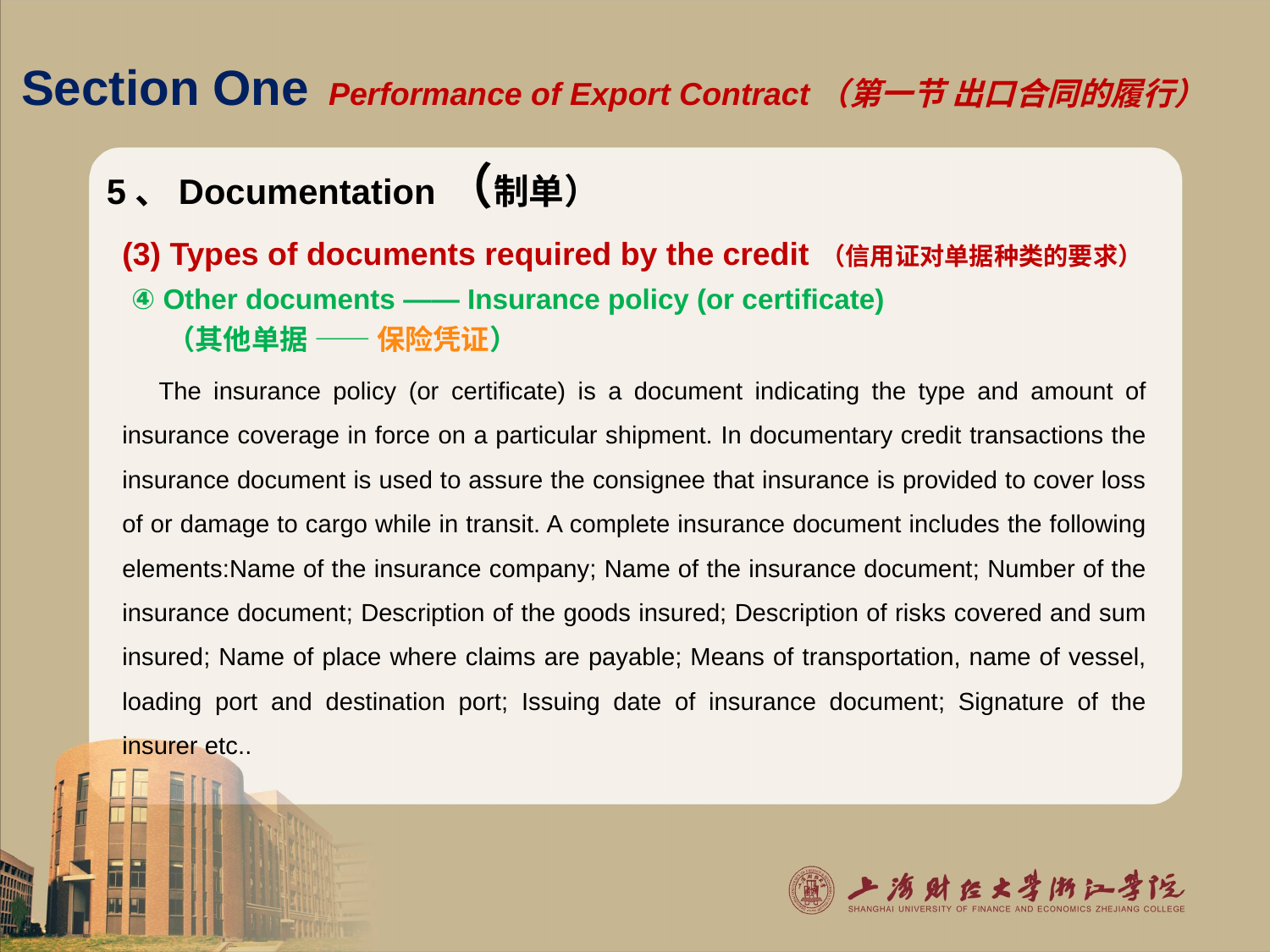

# Section One  Performance of Export Contract（第一节 出口合同的履行）
5、Documentation（制单）
(3) Types of documents required by the credit  （信用证对单据种类的要求）
 ④ Other documents —— Insurance policy (or certificate)
      （其他单据 —— 保险凭证）
   The insurance policy (or certificate) is a document indicating the type and amount of insurance coverage in force on a particular shipment. In documentary credit transactions the insurance document is used to assure the consignee that insurance is provided to cover loss of or damage to cargo while in transit. A complete insurance document includes the following elements:Name of the insurance company; Name of the insurance document; Number of the insurance document; Description of the goods insured; Description of risks covered and sum insured; Name of place where claims are payable; Means of transportation, name of vessel, loading port and destination port; Issuing date of insurance document; Signature of the insurer etc..